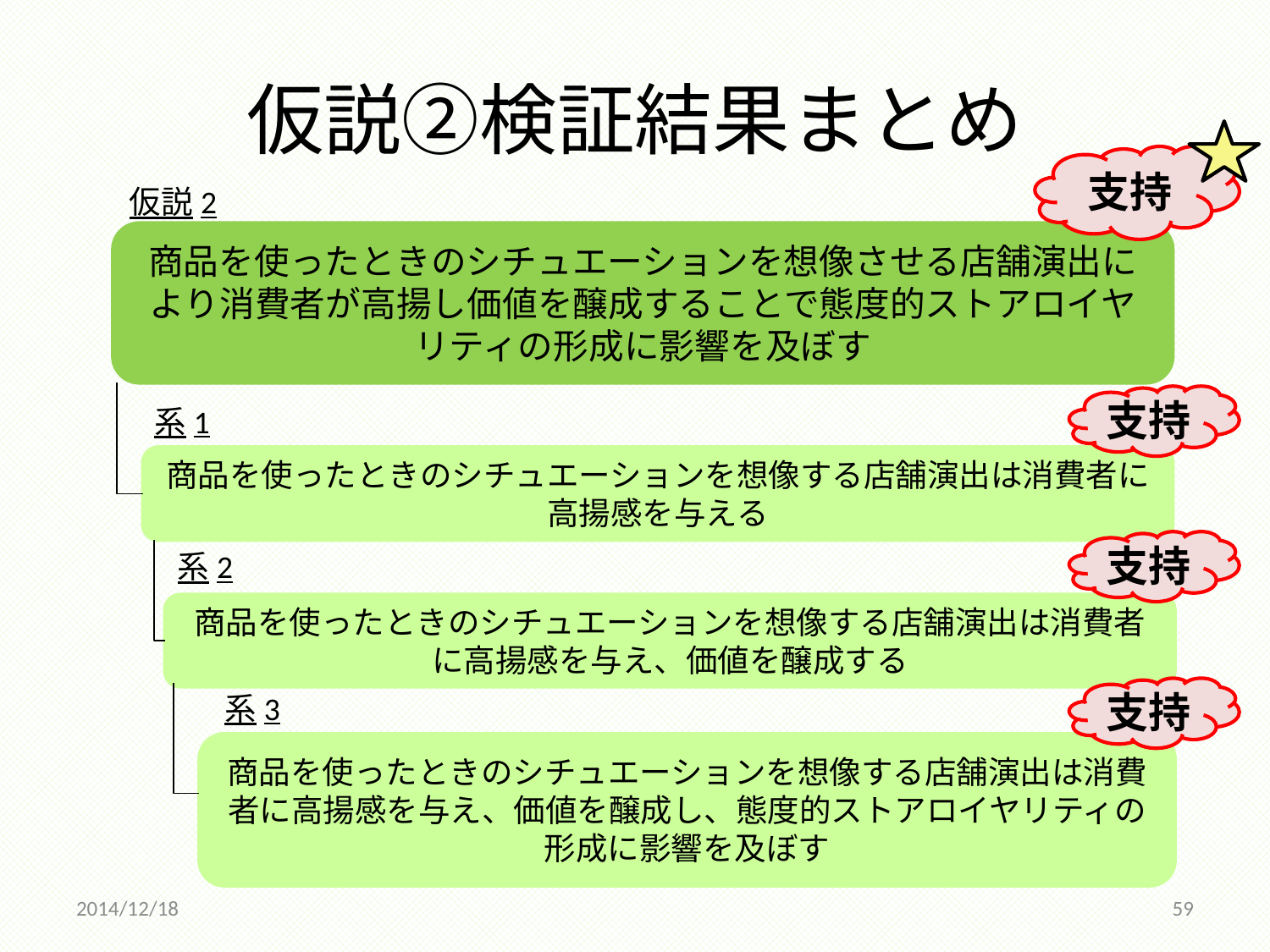

# 仮説②検証結果まとめ

支持
仮説2
商品を使ったときのシチュエーションを想像させる店舗演出により消費者が高揚し価値を醸成することで態度的ストアロイヤリティの形成に影響を及ぼす
支持
系1
商品を使ったときのシチュエーションを想像する店舗演出は消費者に高揚感を与える
支持
系2
商品を使ったときのシチュエーションを想像する店舗演出は消費者に高揚感を与え、価値を醸成する
支持
系3
商品を使ったときのシチュエーションを想像する店舗演出は消費者に高揚感を与え、価値を醸成し、態度的ストアロイヤリティの形成に影響を及ぼす
2014/12/18
59